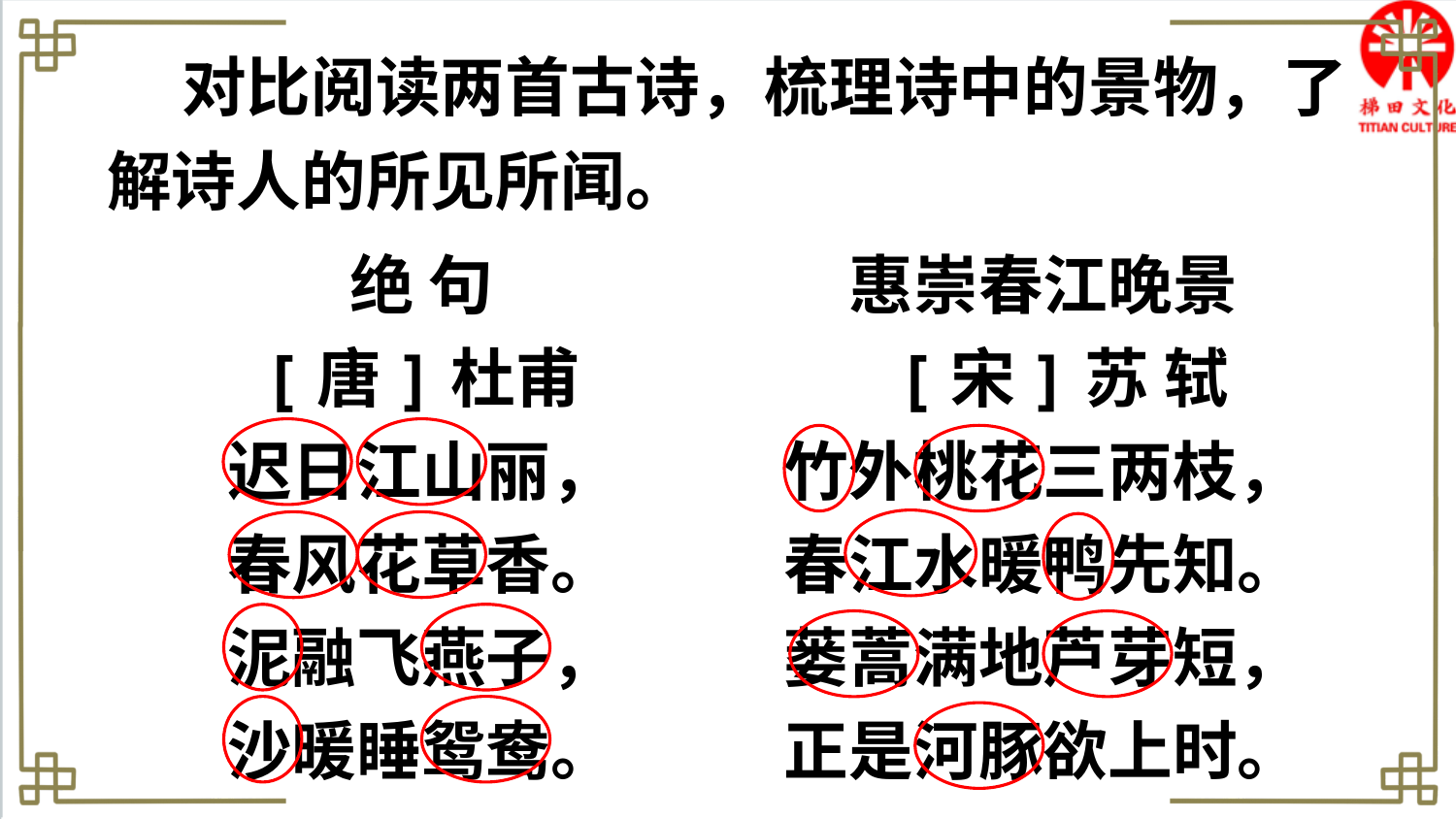

对比阅读两首古诗，梳理诗中的景物，了解诗人的所见所闻。
绝 句
[唐]杜甫
迟日江山丽，
春风花草香。
泥融飞燕子，
沙暖睡鸳鸯。
惠崇春江晚景
 [宋]苏 轼
竹外桃花三两枝，
春江水暖鸭先知。
蒌蒿满地芦芽短，
正是河豚欲上时。